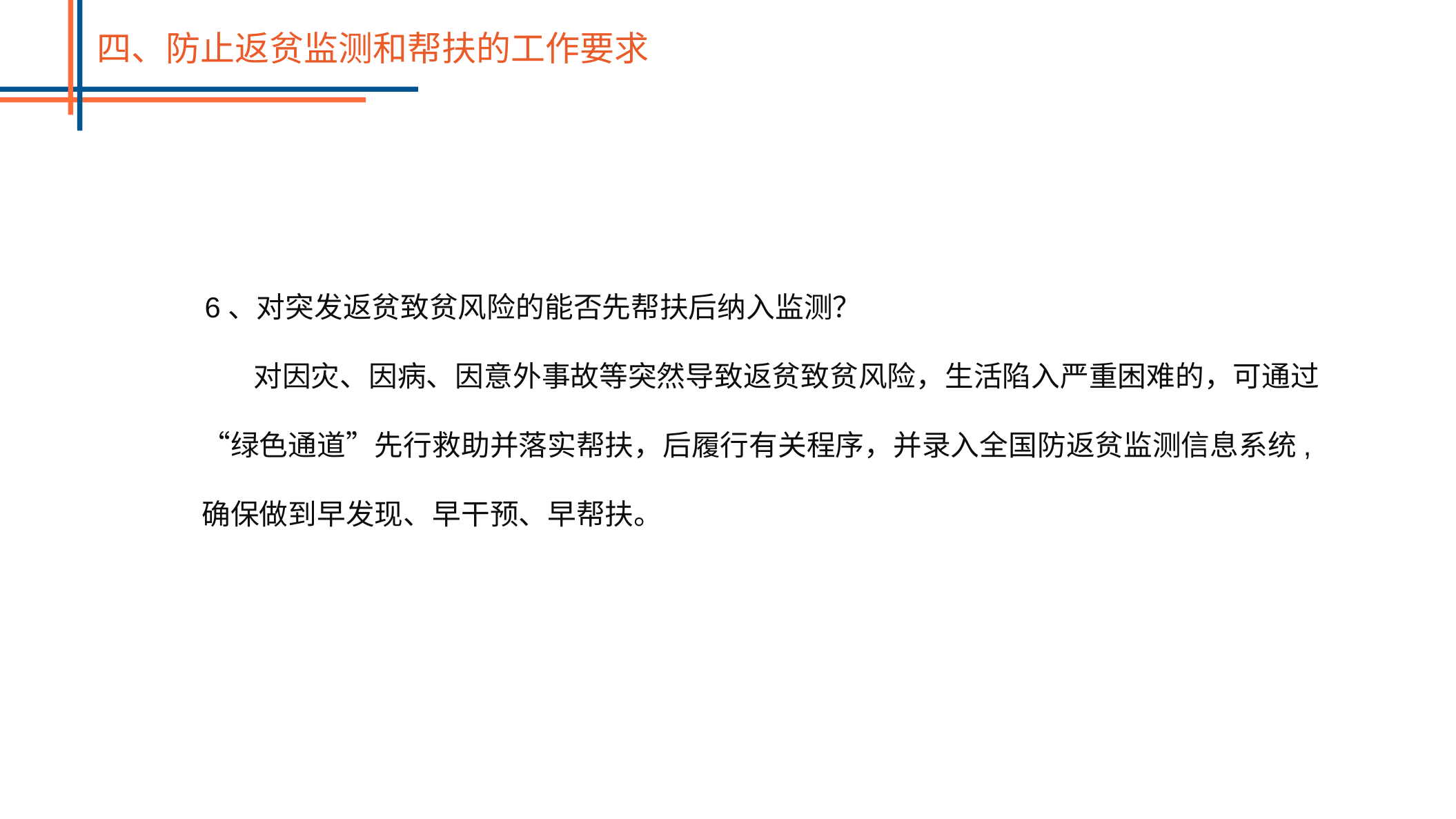

四、防止返贫监测和帮扶的工作要求

6、对突发返贫致贫风险的能否先帮扶后纳入监测？
对因灾、因病、因意外事故等突然导致返贫致贫风险，生活陷入严重困难的，可通过“绿色通道”先行救助并落实帮扶，后履行有关程序，并录入全国防返贫监测信息系统, 确保做到早发现、早干预、早帮扶。